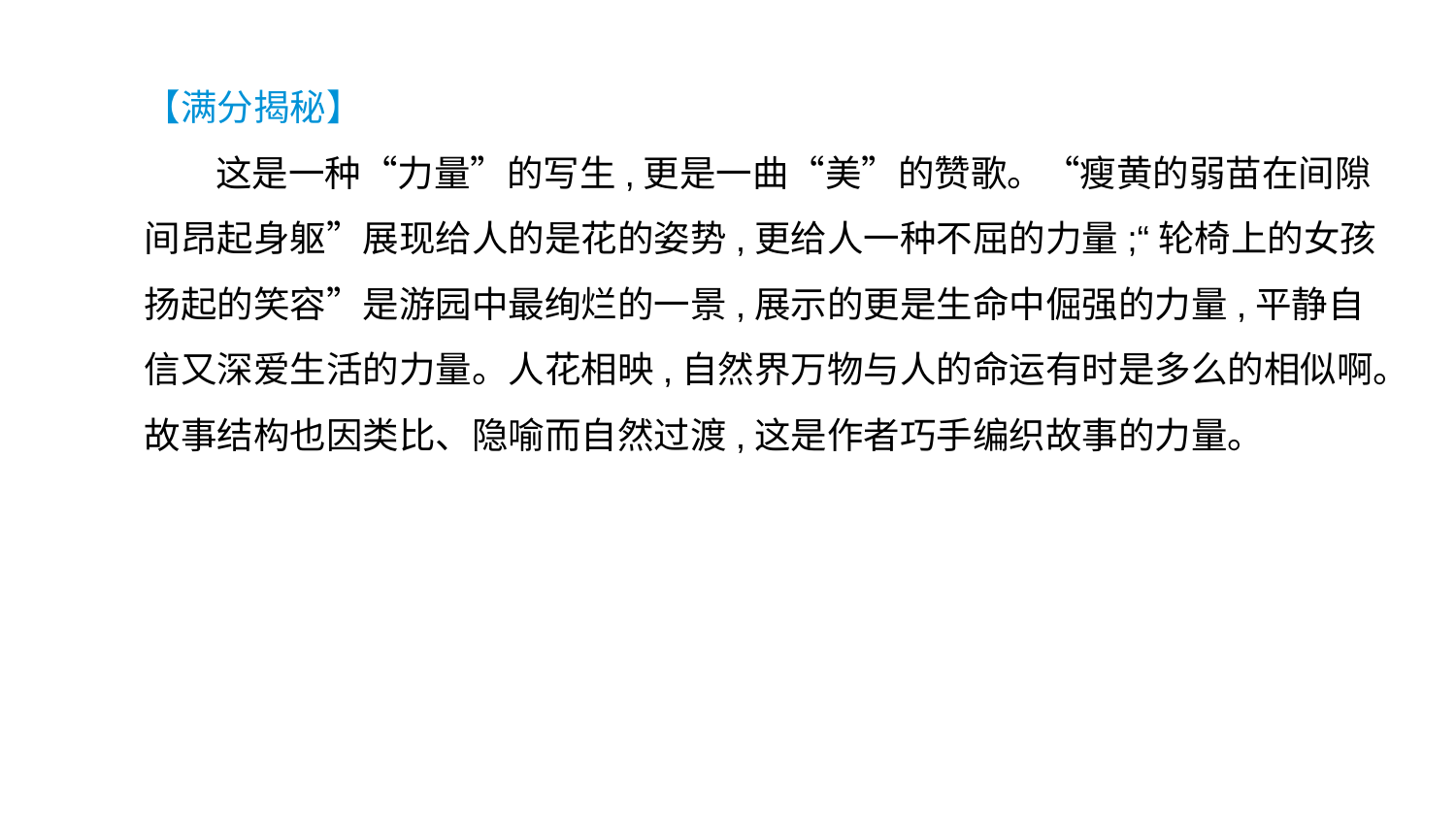

【满分揭秘】
这是一种“力量”的写生,更是一曲“美”的赞歌。“瘦黄的弱苗在间隙间昂起身躯”展现给人的是花的姿势,更给人一种不屈的力量;“轮椅上的女孩扬起的笑容”是游园中最绚烂的一景,展示的更是生命中倔强的力量,平静自信又深爱生活的力量。人花相映,自然界万物与人的命运有时是多么的相似啊。故事结构也因类比、隐喻而自然过渡,这是作者巧手编织故事的力量。